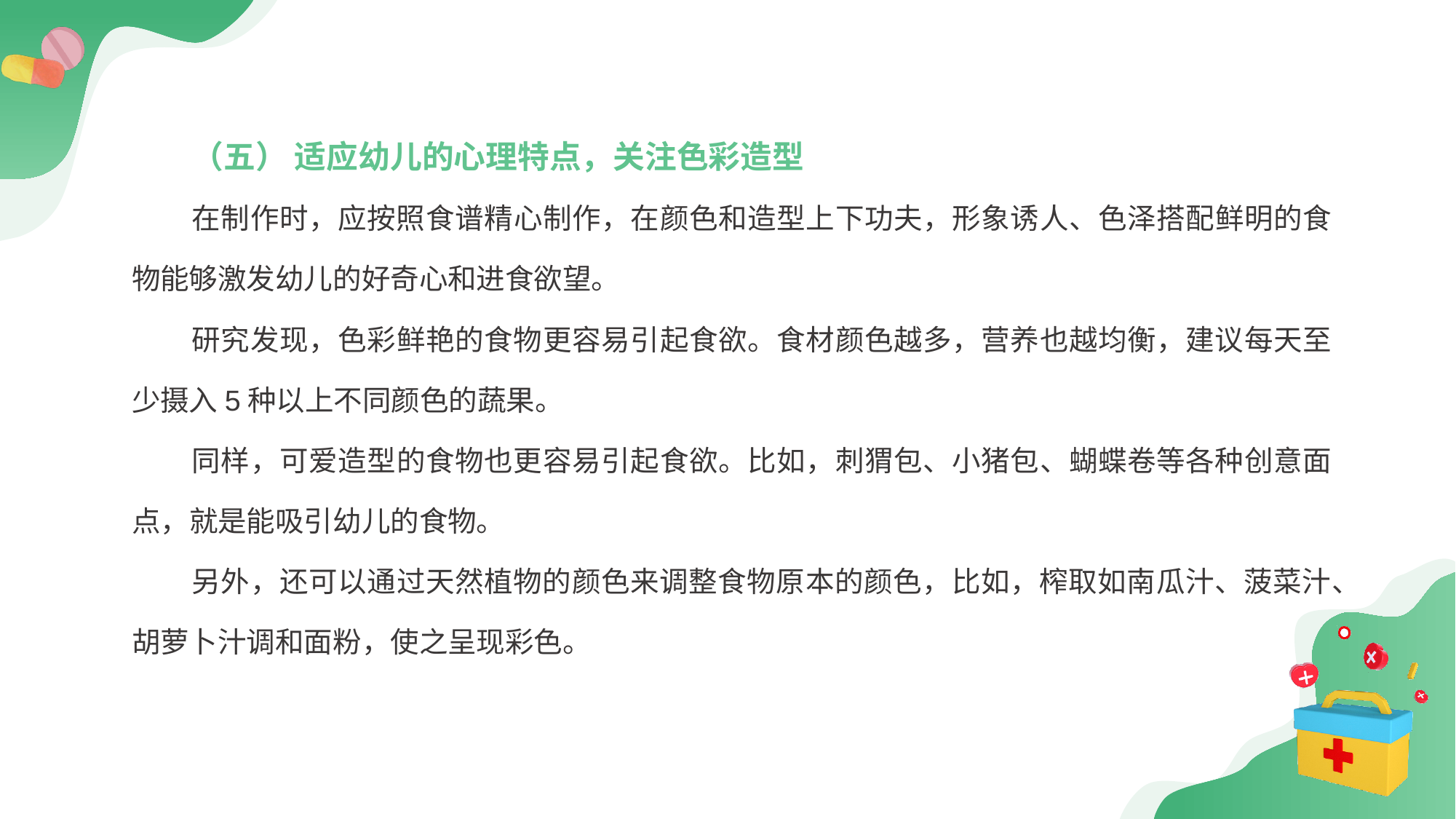

（五） 适应幼儿的心理特点，关注色彩造型
在制作时，应按照食谱精心制作，在颜色和造型上下功夫，形象诱人、色泽搭配鲜明的食物能够激发幼儿的好奇心和进食欲望。
研究发现，色彩鲜艳的食物更容易引起食欲。食材颜色越多，营养也越均衡，建议每天至少摄入5种以上不同颜色的蔬果。
同样，可爱造型的食物也更容易引起食欲。比如，刺猬包、小猪包、蝴蝶卷等各种创意面点，就是能吸引幼儿的食物。
另外，还可以通过天然植物的颜色来调整食物原本的颜色，比如，榨取如南瓜汁、菠菜汁、胡萝卜汁调和面粉，使之呈现彩色。